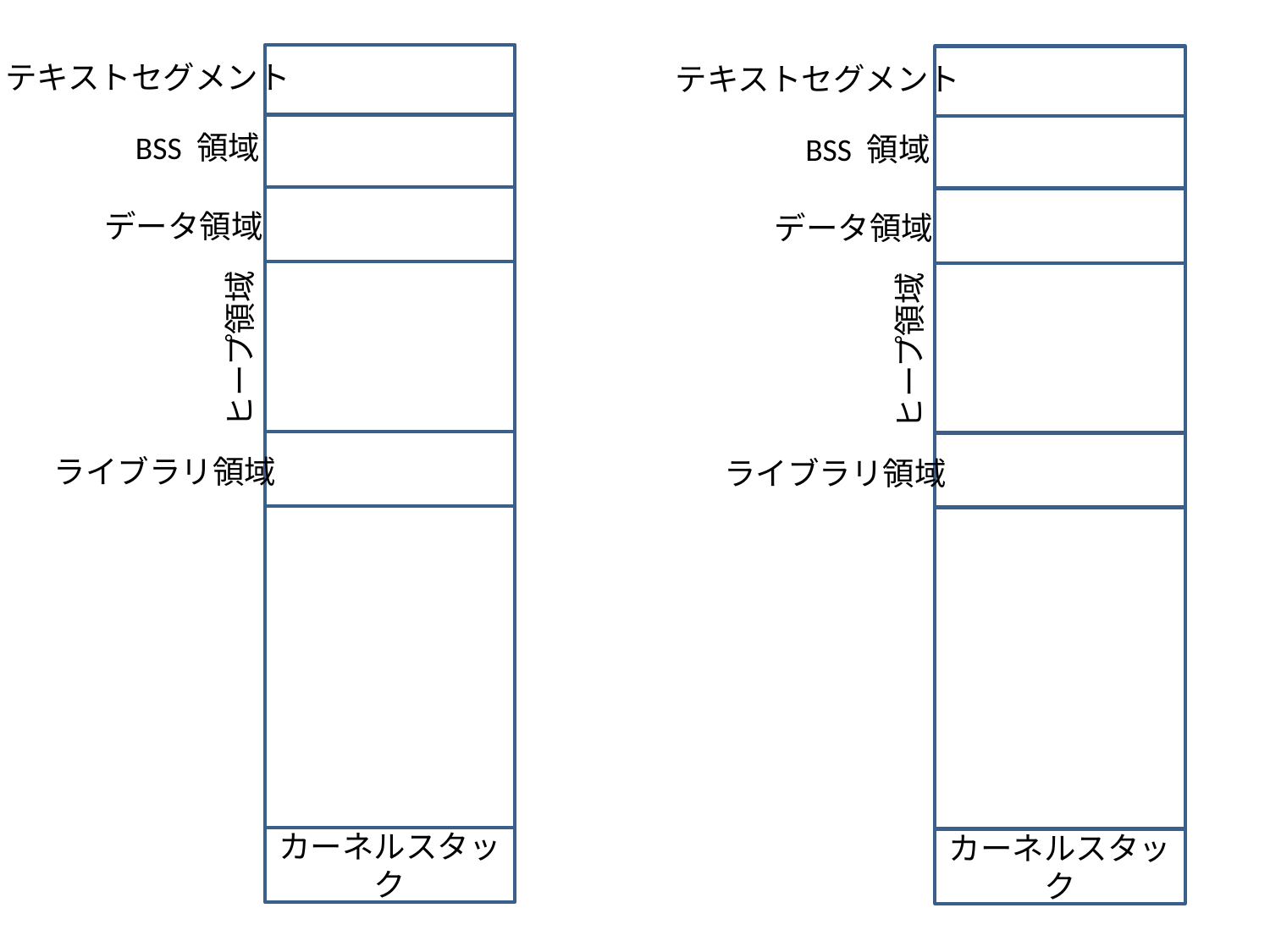

#

テキストセグメント
テキストセグメント

BSS 領域
BSS 領域

データ領域
データ領域

ヒープ領域
ヒープ領域

ライブラリ領域
ライブラリ領域
カーネルスタック
カーネルスタック